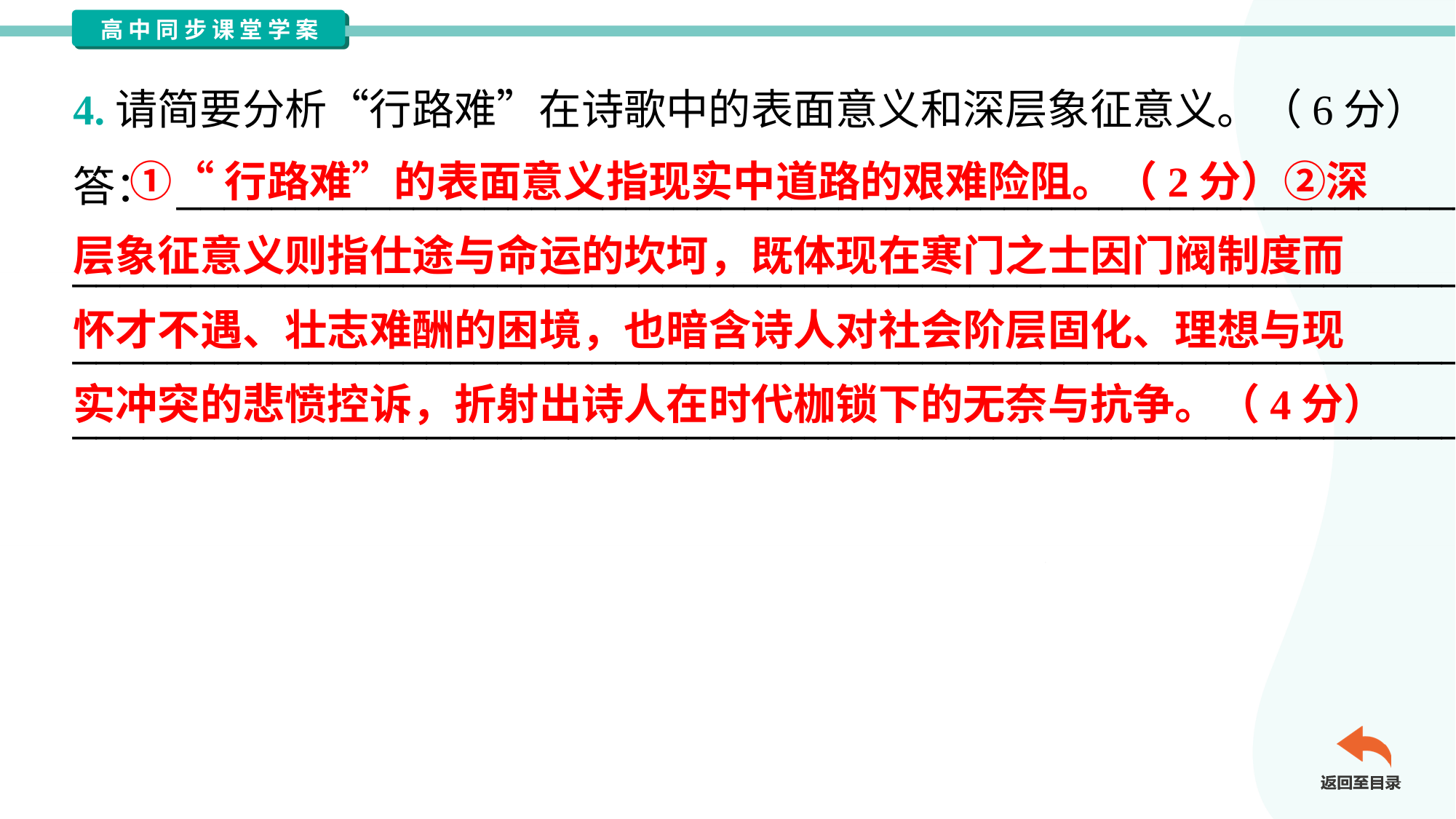

4.请简要分析“行路难”在诗歌中的表面意义和深层象征意义。（6分）
答： ________________________________________________________
_____________________________________________________________
_____________________________________________________________
_____________________________________________________________
      ①“行路难”的表面意义指现实中道路的艰难险阻。（2分）②深
层象征意义则指仕途与命运的坎坷，既体现在寒门之士因门阀制度而
怀才不遇、壮志难酬的困境，也暗含诗人对社会阶层固化、理想与现
实冲突的悲愤控诉，折射出诗人在时代枷锁下的无奈与抗争。（4分）